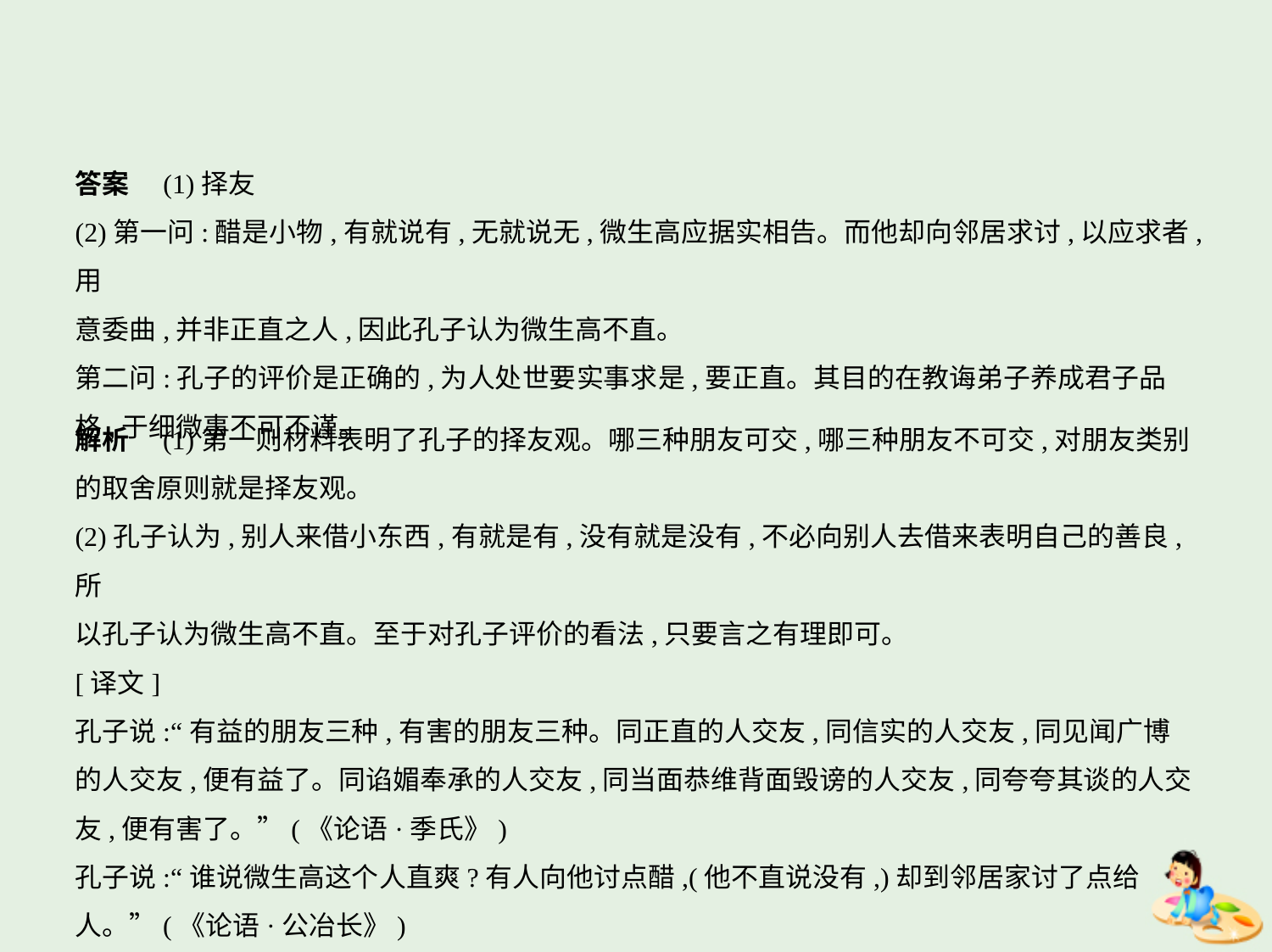

答案　(1)择友
(2)第一问:醋是小物,有就说有,无就说无,微生高应据实相告。而他却向邻居求讨,以应求者,用
意委曲,并非正直之人,因此孔子认为微生高不直。
第二问:孔子的评价是正确的,为人处世要实事求是,要正直。其目的在教诲弟子养成君子品
格,于细微事不可不谨。
解析　(1)第一则材料表明了孔子的择友观。哪三种朋友可交,哪三种朋友不可交,对朋友类别
的取舍原则就是择友观。
(2)孔子认为,别人来借小东西,有就是有,没有就是没有,不必向别人去借来表明自己的善良,所
以孔子认为微生高不直。至于对孔子评价的看法,只要言之有理即可。
[译文]
孔子说:“有益的朋友三种,有害的朋友三种。同正直的人交友,同信实的人交友,同见闻广博
的人交友,便有益了。同谄媚奉承的人交友,同当面恭维背面毁谤的人交友,同夸夸其谈的人交
友,便有害了。”(《论语·季氏》)
孔子说:“谁说微生高这个人直爽?有人向他讨点醋,(他不直说没有,)却到邻居家讨了点给
人。”(《论语·公冶长》)